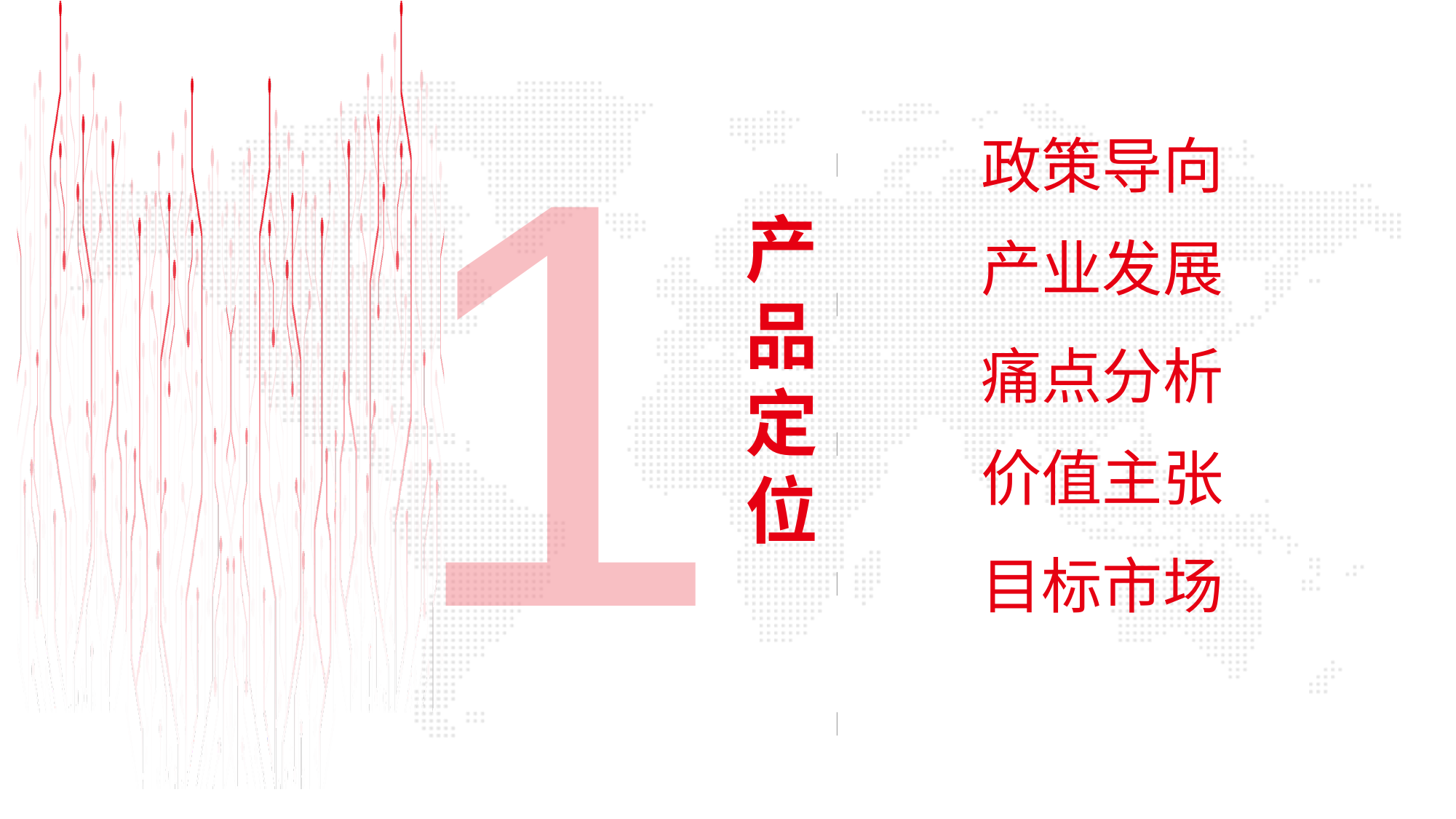

1
产品定位
政策导向
产业发展
痛点分析
价值主张
目标市场